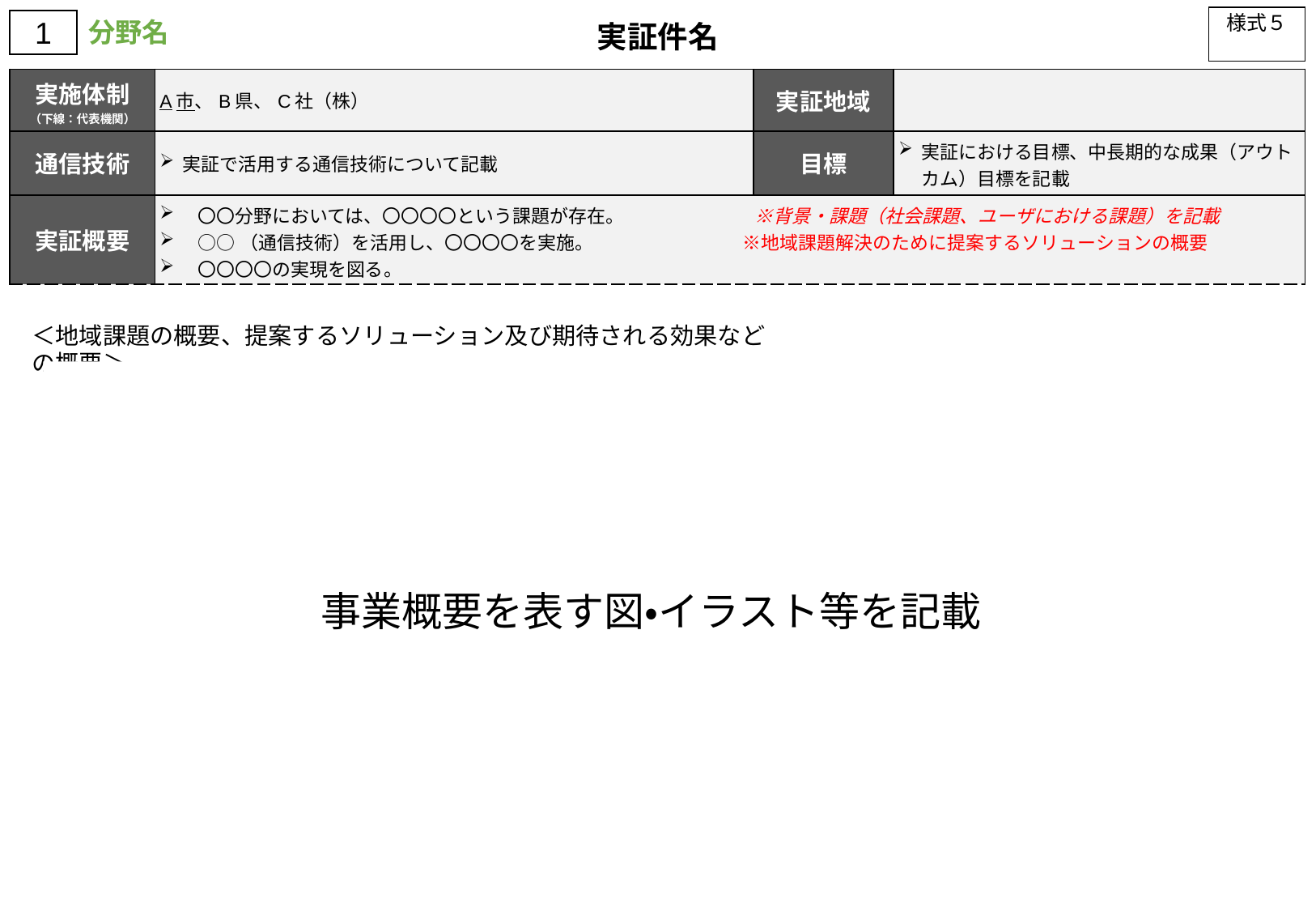

様式５
分野名
1
実証件名
| 実施体制 （下線：代表機関） | A市、B県、C社（株） | 実証地域 |  |
| --- | --- | --- | --- |
| 通信技術 | 実証で活用する通信技術について記載 | 目標 | 実証における目標、中長期的な成果（アウトカム）目標を記載 |
| 実証概要 | 〇〇分野においては、〇〇〇〇という課題が存在。　　　　　　　※背景・課題（社会課題、ユーザにおける課題）を記載 ○○（通信技術）を活用し、〇〇〇〇を実施。　　　　　　　　※地域課題解決のために提案するソリューションの概要 〇〇〇〇の実現を図る。 |  |  |
＜地域課題の概要、提案するソリューション及び期待される効果などの概要＞
事業概要を表す図・イラスト等を記載